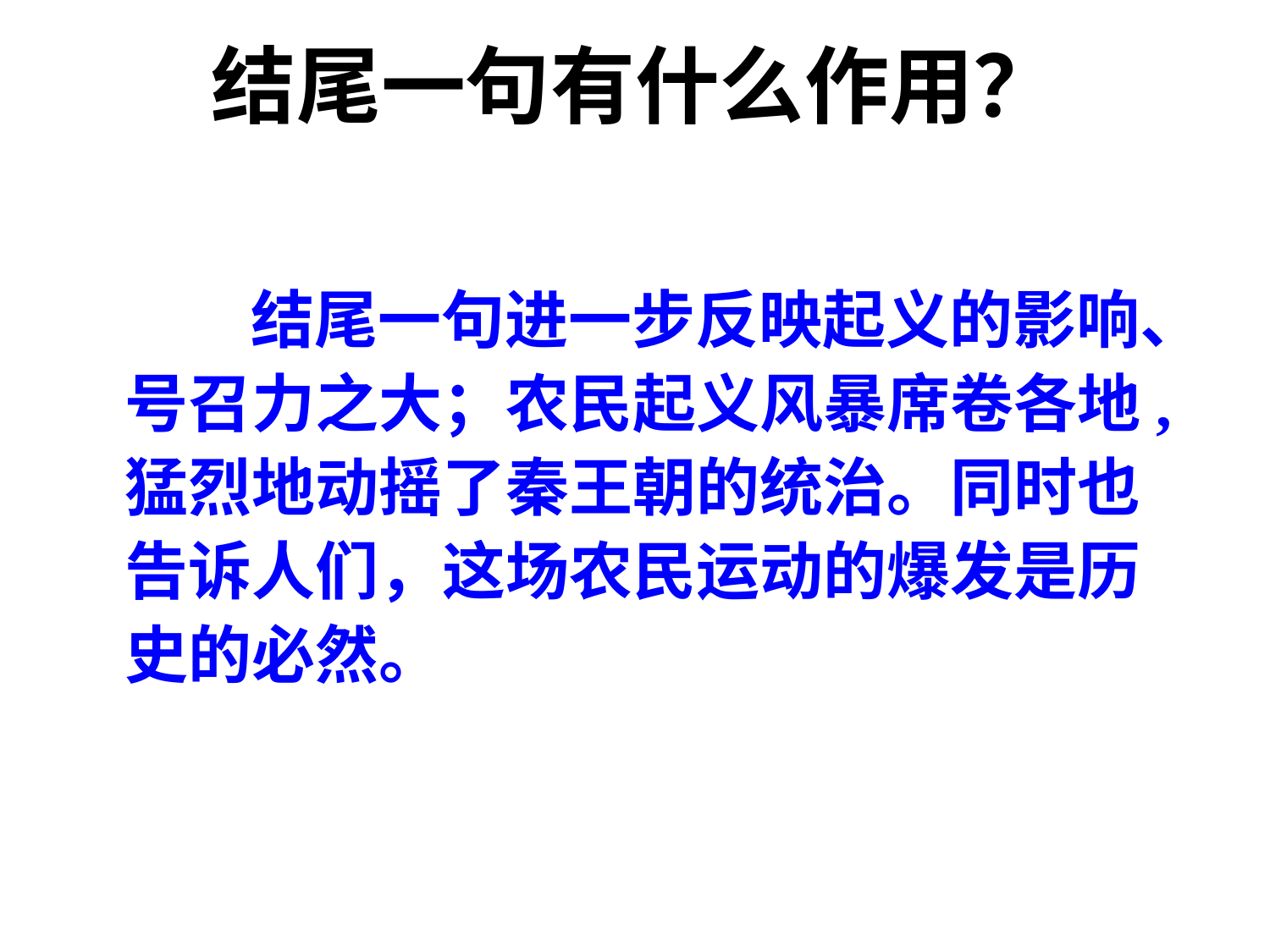

# 结尾一句有什么作用？
           结尾一句进一步反映起义的影响、号召力之大；农民起义风暴席卷各地,猛烈地动摇了秦王朝的统治。同时也告诉人们，这场农民运动的爆发是历史的必然。